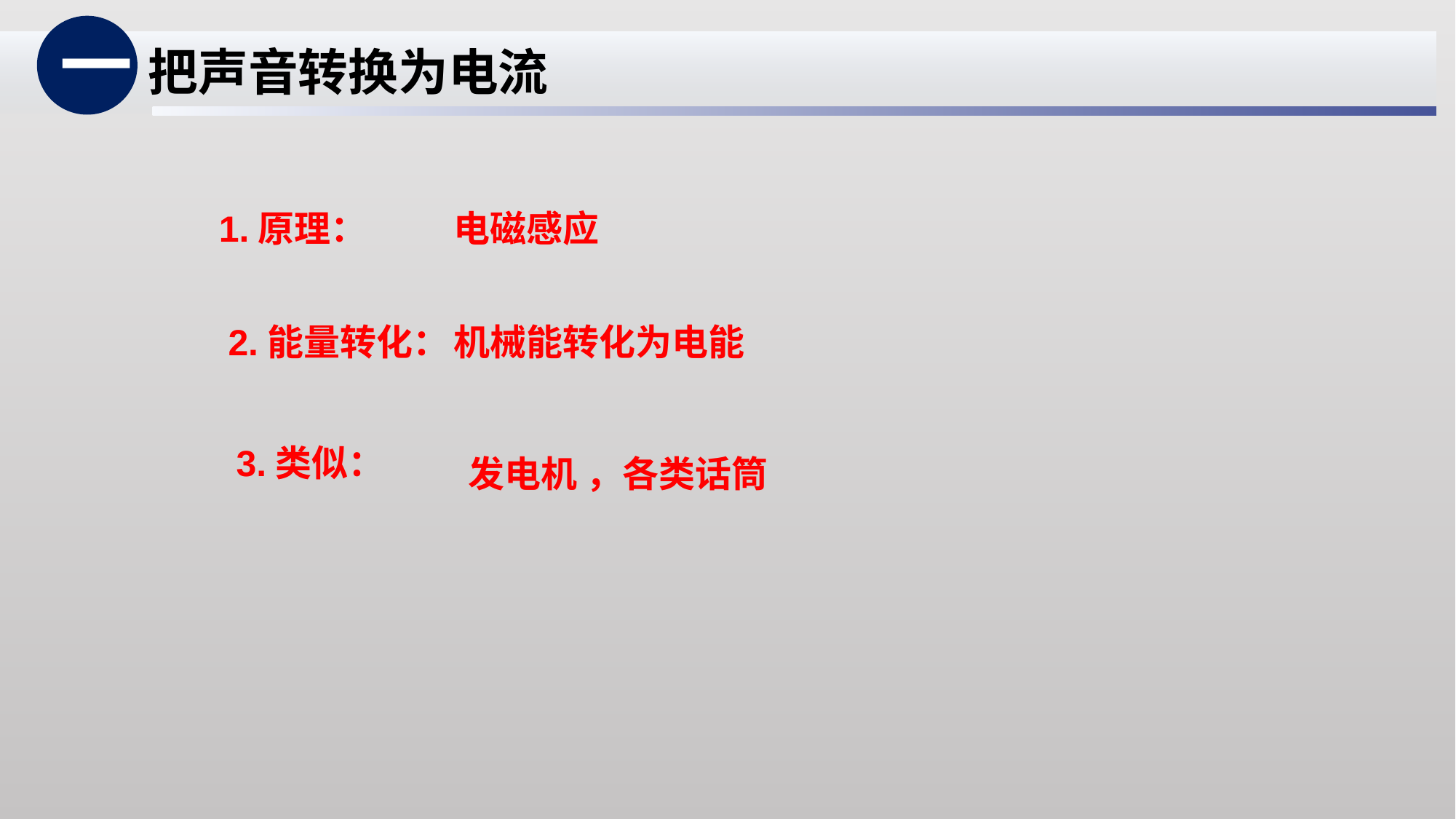

一

把声音转换为电流

1.原理：
电磁感应
2.能量转化：
机械能转化为电能
3.类似：
发电机 ，各类话筒